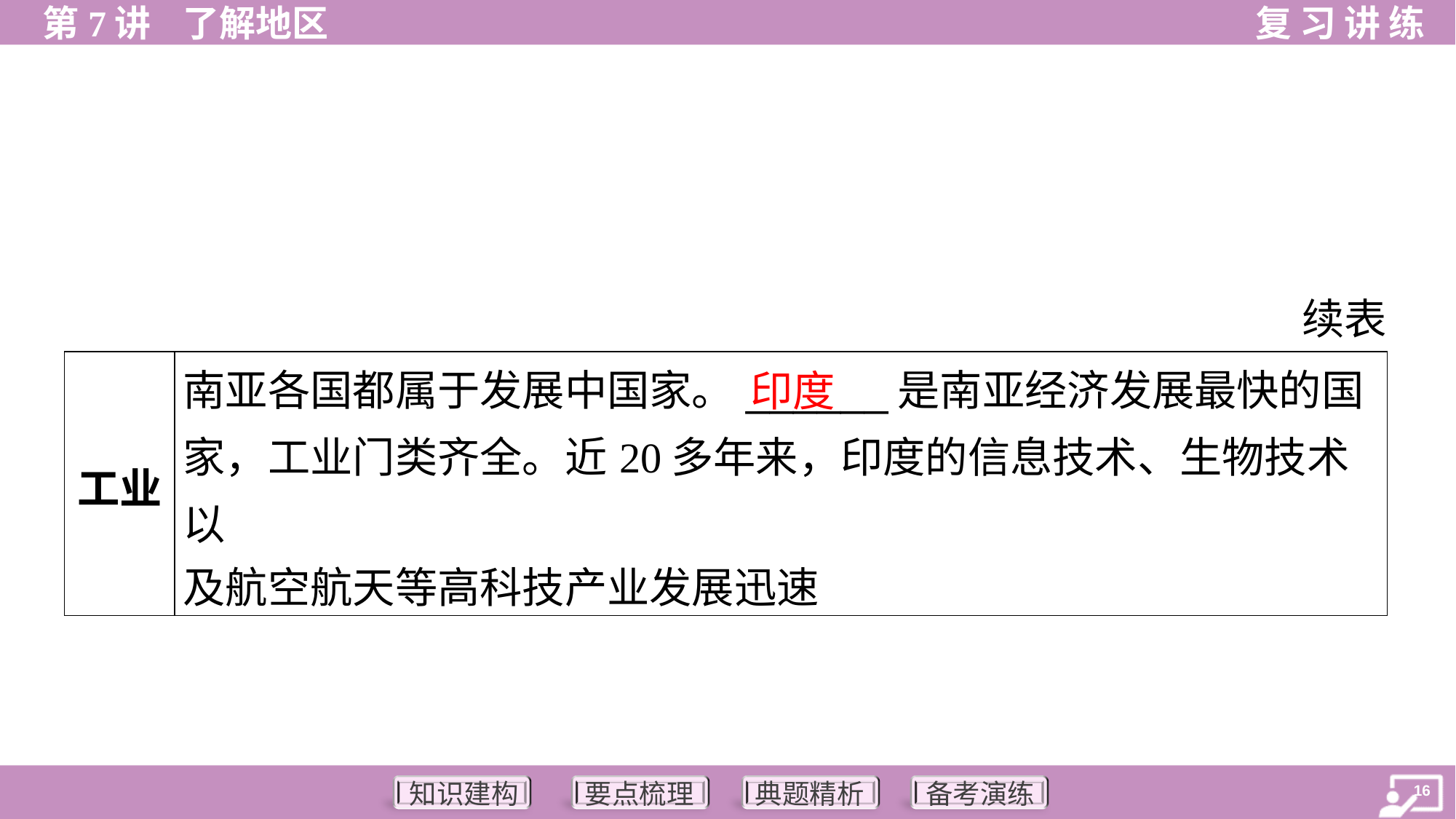

续表
| 工业 | 南亚各国都属于发展中国家。\_\_\_\_\_\_是南亚经济发展最快的国 家，工业门类齐全。近20多年来，印度的信息技术、生物技术以 及航空航天等高科技产业发展迅速 |
| --- | --- |
印度